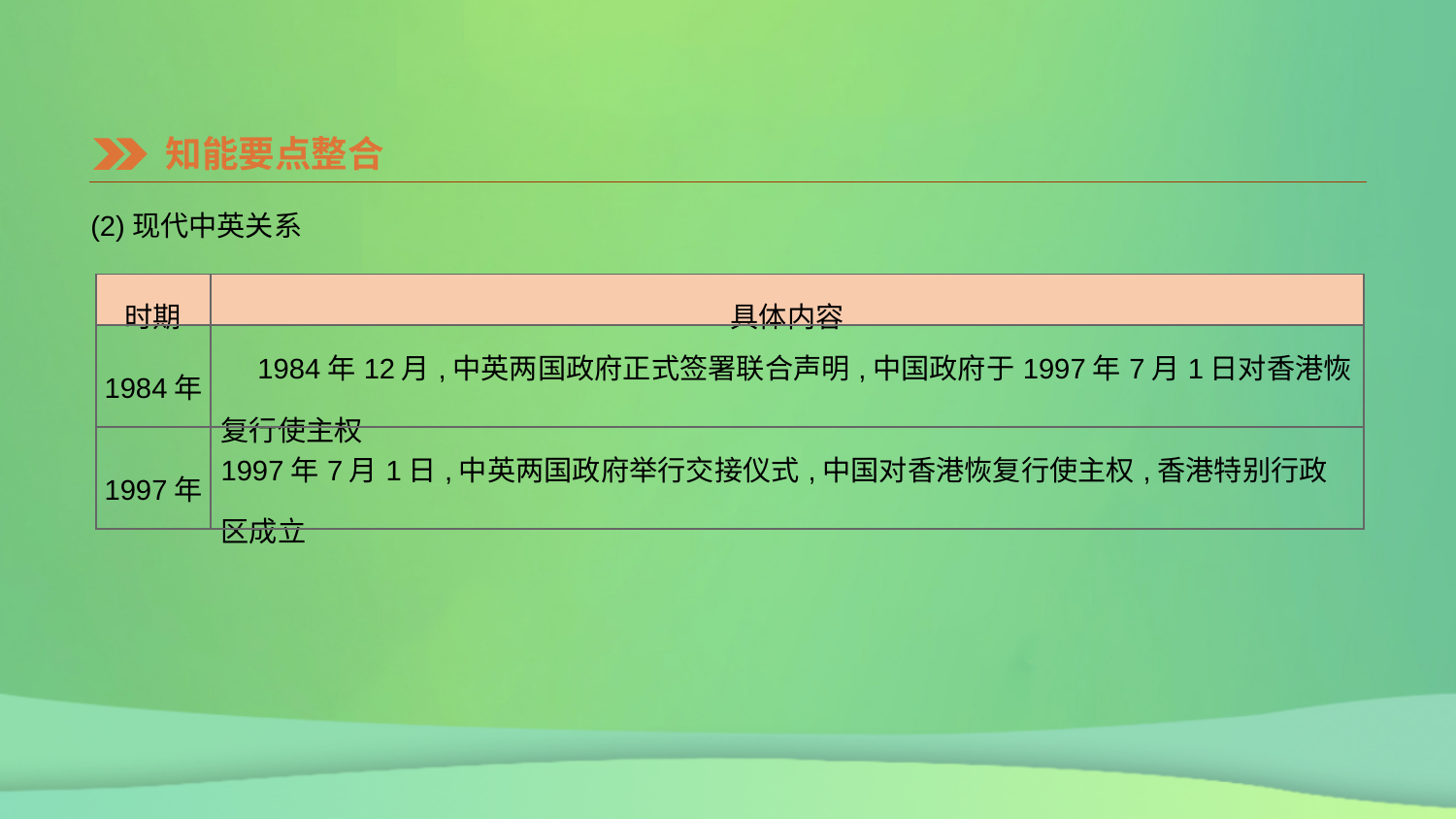

知能要点整合

(2)现代中英关系
| 时期 | 具体内容 |
| --- | --- |
| 1984年 | 1984年12月,中英两国政府正式签署联合声明,中国政府于1997年7月1日对香港恢复行使主权 |
| 1997年 | 1997年7月1日,中英两国政府举行交接仪式,中国对香港恢复行使主权,香港特别行政区成立 |